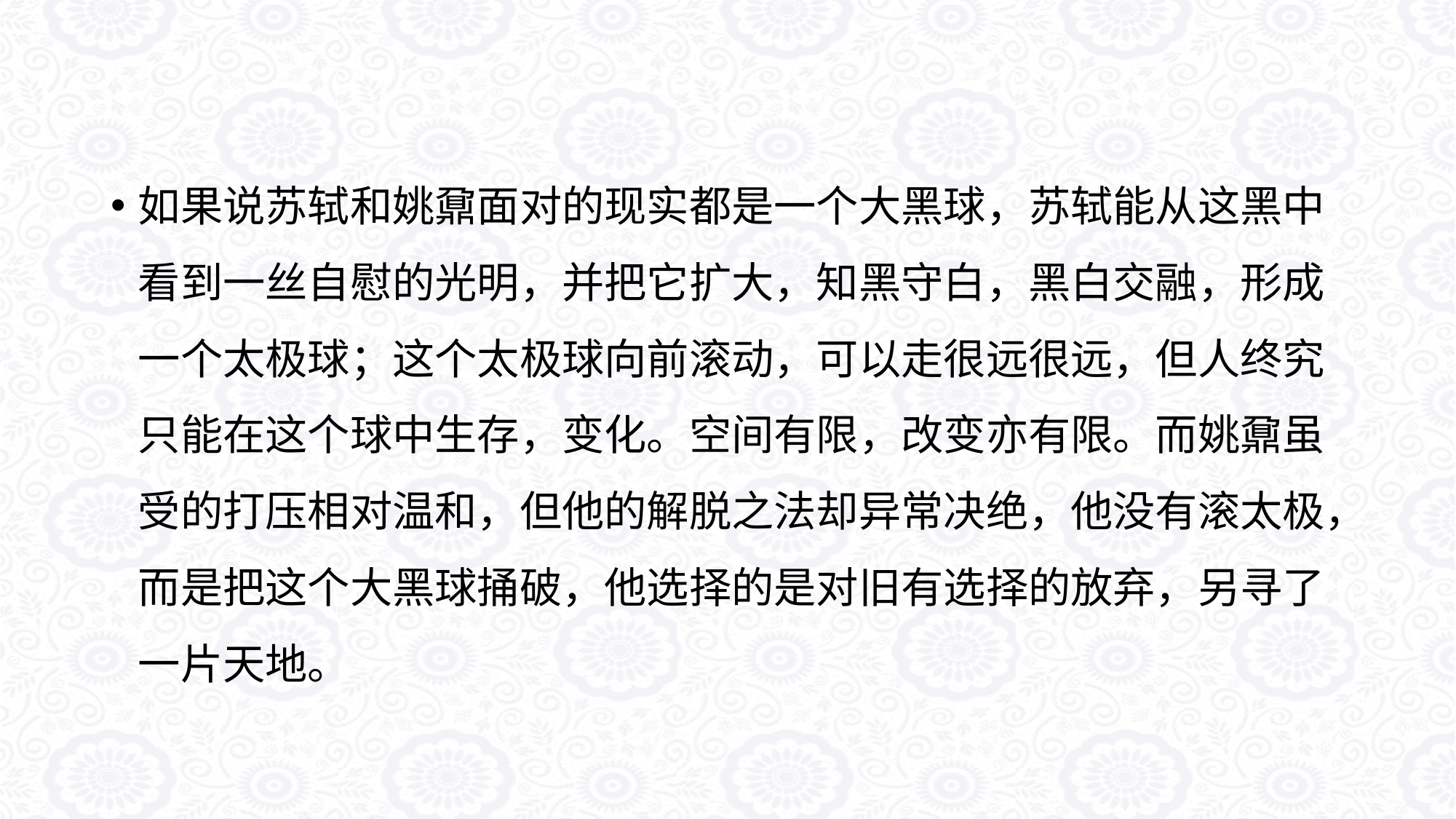

如果说苏轼和姚鼐面对的现实都是一个大黑球，苏轼能从这黑中看到一丝自慰的光明，并把它扩大，知黑守白，黑白交融，形成一个太极球；这个太极球向前滚动，可以走很远很远，但人终究只能在这个球中生存，变化。空间有限，改变亦有限。而姚鼐虽受的打压相对温和，但他的解脱之法却异常决绝，他没有滚太极，而是把这个大黑球捅破，他选择的是对旧有选择的放弃，另寻了一片天地。